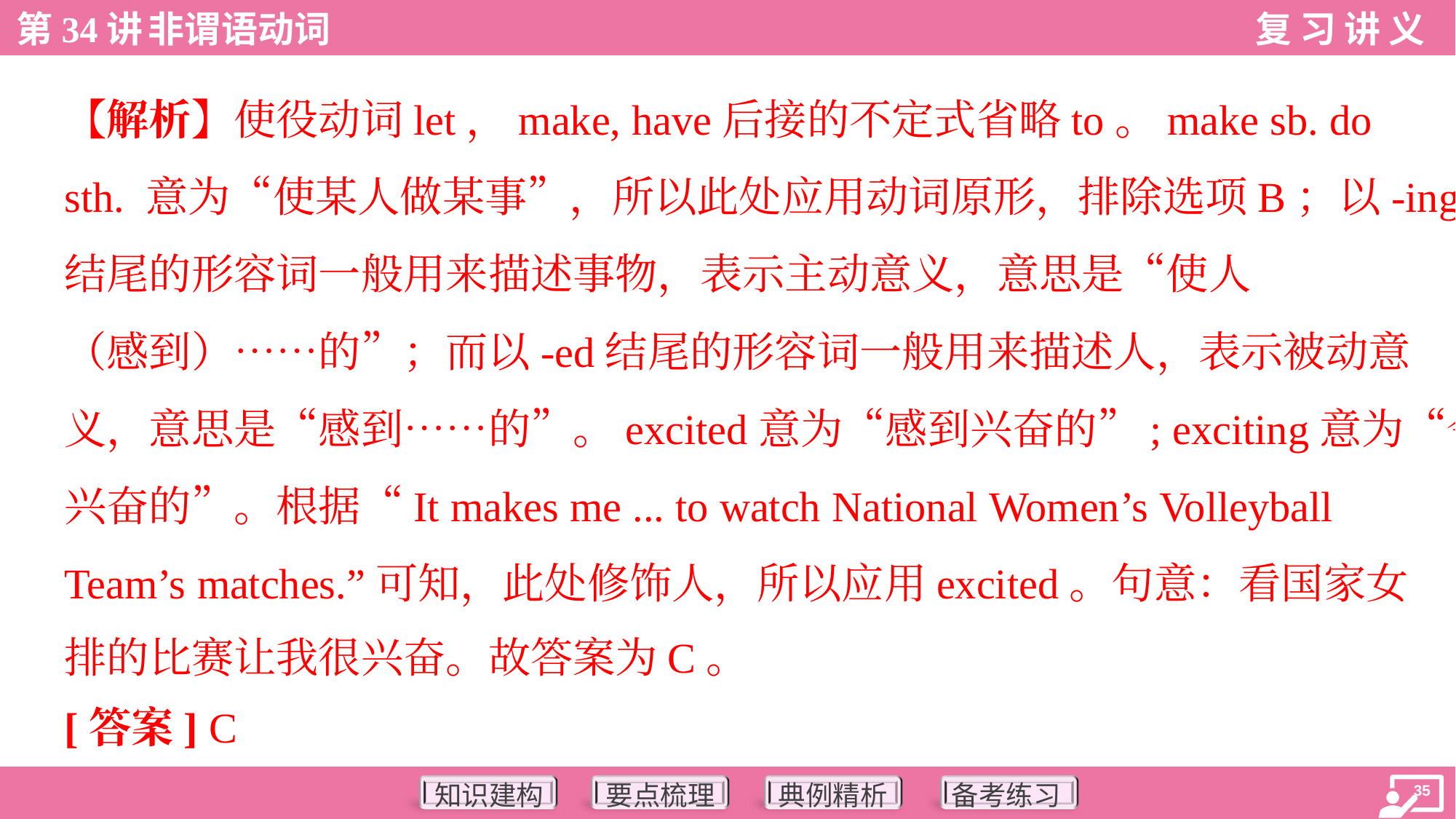

【解析】使役动词let，make, have后接的不定式省略to。make sb. do
sth. 意为“使某人做某事”，所以此处应用动词原形，排除选项B；以-ing
结尾的形容词一般用来描述事物，表示主动意义，意思是“使人
（感到）……的”；而以-ed结尾的形容词一般用来描述人，表示被动意
义，意思是“感到……的”。excited意为“感到兴奋的”; exciting意为“令人
兴奋的”。根据“It makes me ... to watch National Women’s Volleyball
Team’s matches.”可知，此处修饰人，所以应用excited。句意：看国家女
排的比赛让我很兴奋。故答案为C。
[答案] C